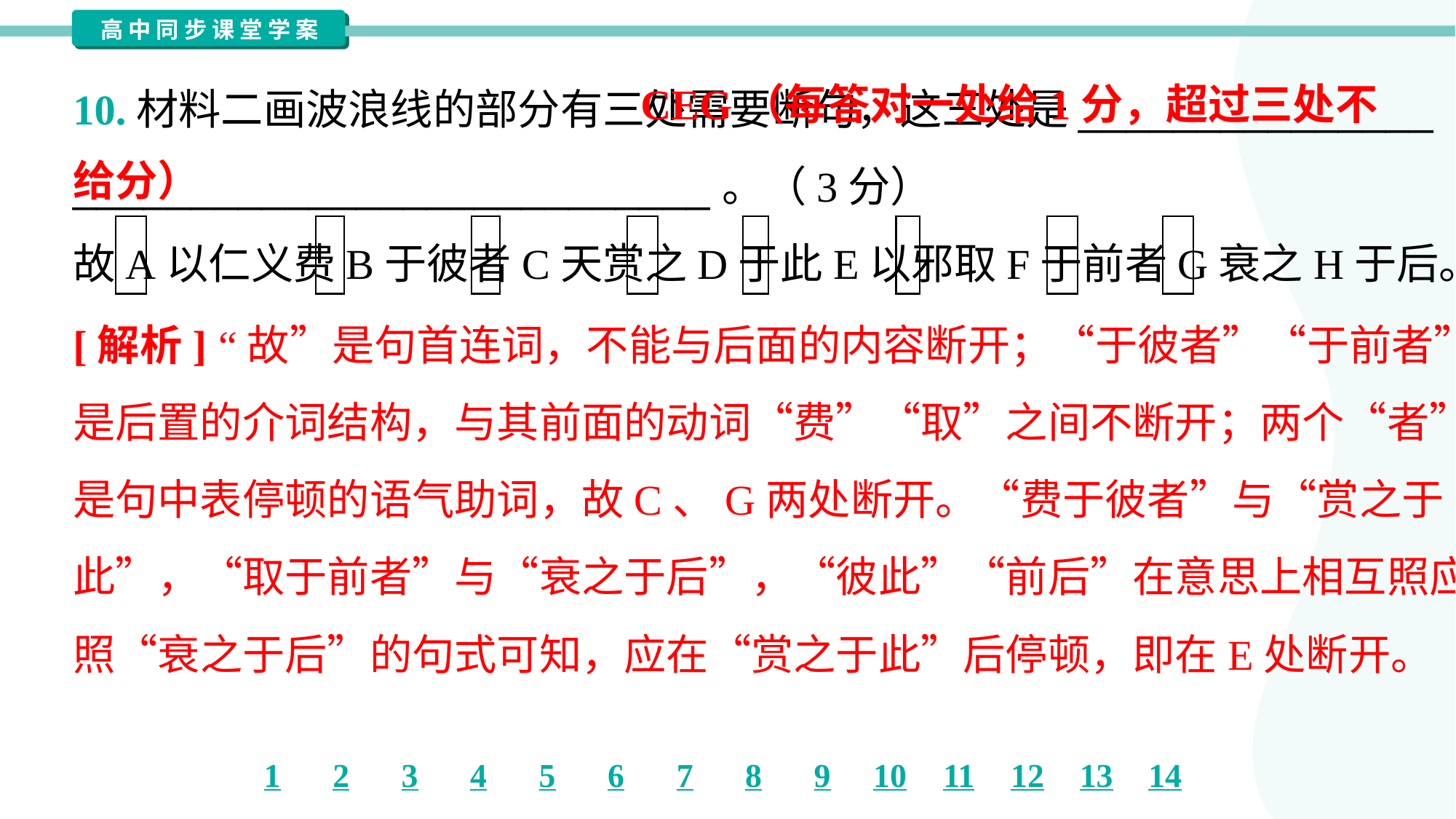

CEG（每答对一处给1分，超过三处不给分）
10.材料二画波浪线的部分有三处需要断句，这三处是_______________
___________________________。（3分）
故A以仁义费B于彼者C天赏之D于此E以邪取F于前者G衰之H于后。

[解析] “故”是句首连词，不能与后面的内容断开；“于彼者”“于前者”都
是后置的介词结构，与其前面的动词“费”“取”之间不断开；两个“者”都
是句中表停顿的语气助词，故C、G两处断开。“费于彼者”与“赏之于
此”，“取于前者”与“衰之于后”，“彼此”“前后”在意思上相互照应，参
照“衰之于后”的句式可知，应在“赏之于此”后停顿，即在E处断开。